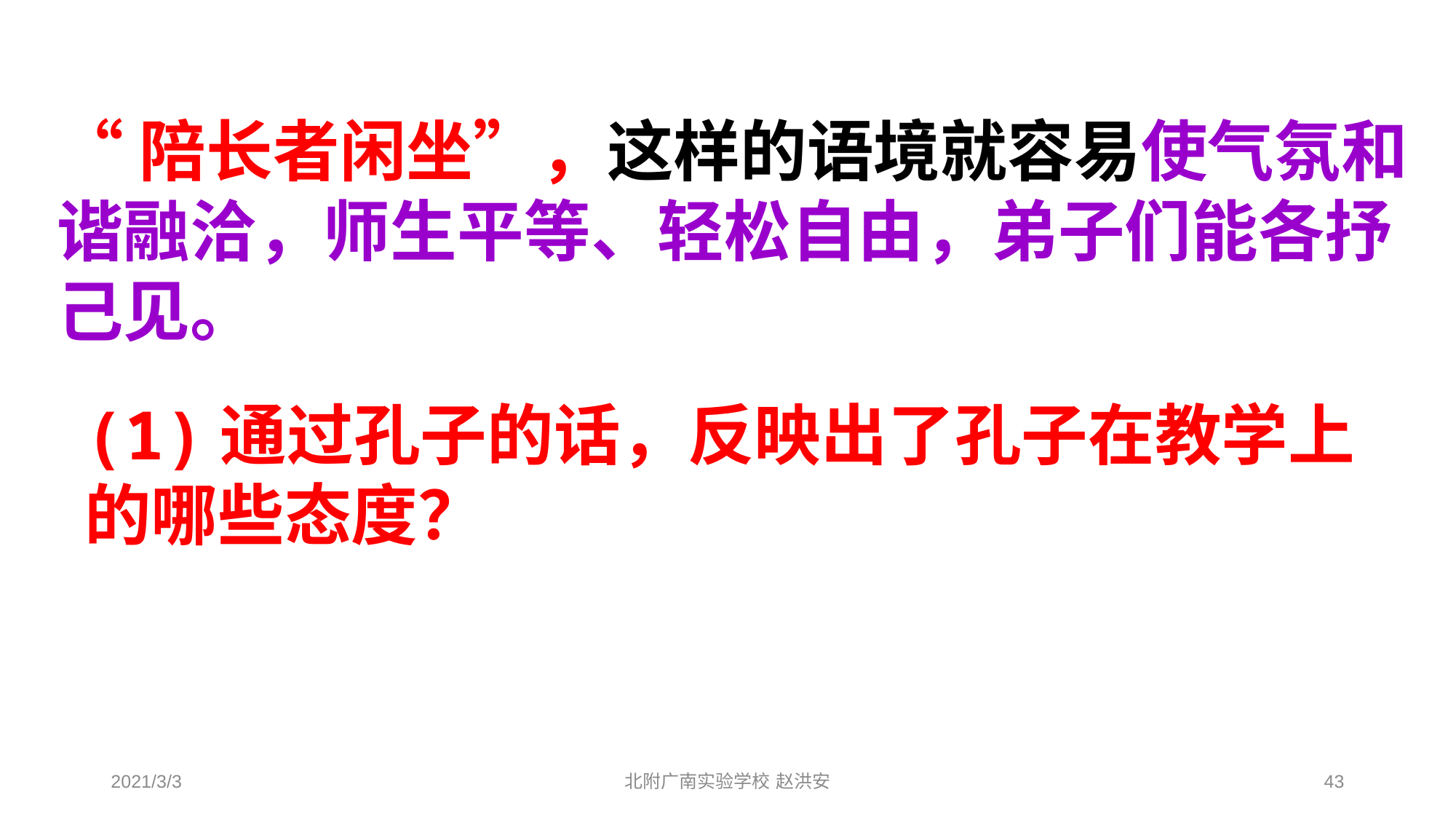

“陪长者闲坐”，这样的语境就容易使气氛和谐融洽，师生平等、轻松自由，弟子们能各抒己见。
(1)通过孔子的话，反映出了孔子在教学上的哪些态度？
2021/3/3
北附广南实验学校 赵洪安
43